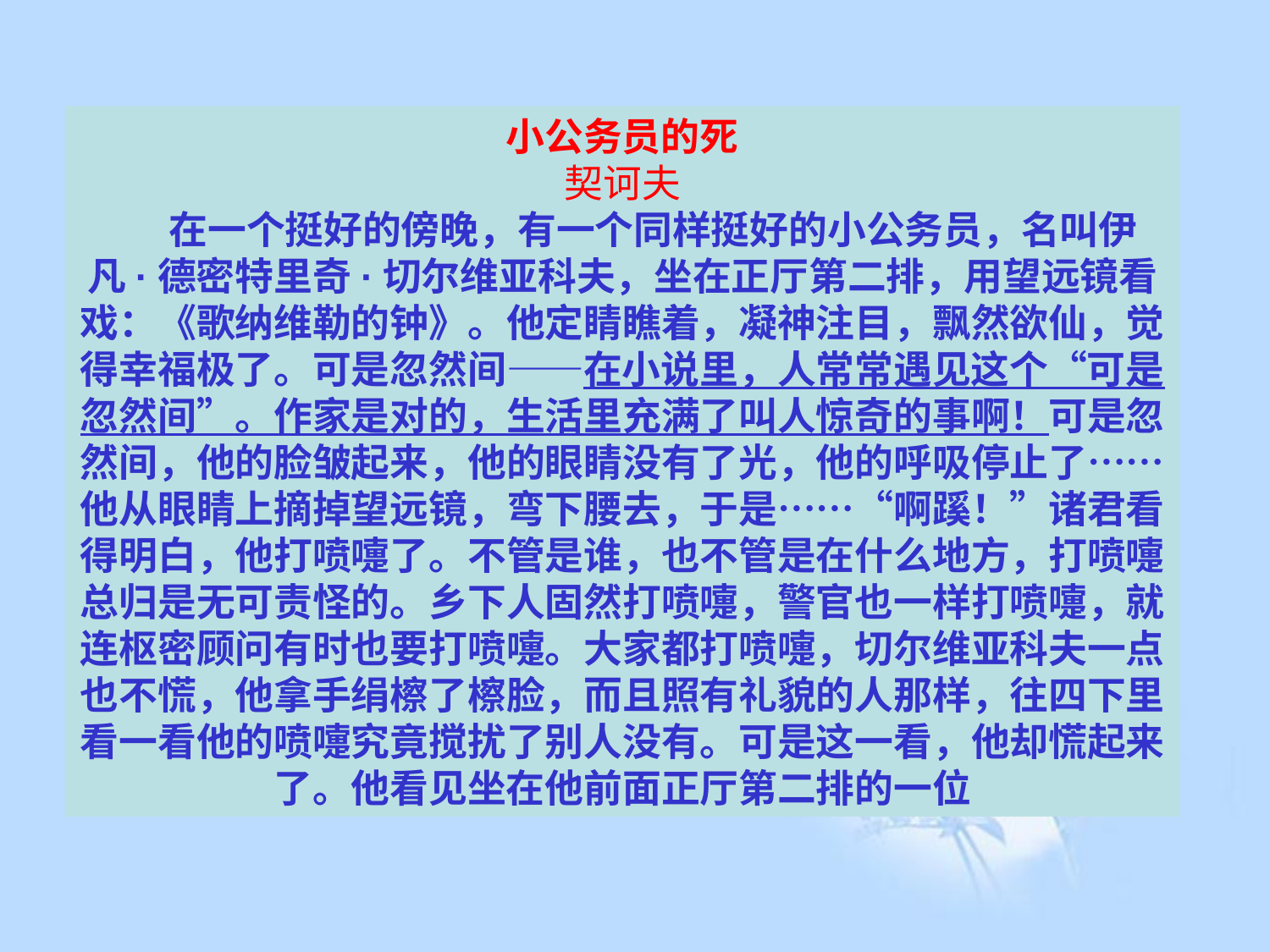

小公务员的死
契诃夫
      在一个挺好的傍晚，有一个同样挺好的小公务员，名叫伊凡·德密特里奇·切尔维亚科夫，坐在正厅第二排，用望远镜看戏：《歌纳维勒的钟》。他定睛瞧着，凝神注目，飘然欲仙，觉得幸福极了。可是忽然间——在小说里，人常常遇见这个“可是忽然间”。作家是对的，生活里充满了叫人惊奇的事啊！可是忽然间，他的脸皱起来，他的眼睛没有了光，他的呼吸停止了……他从眼睛上摘掉望远镜，弯下腰去，于是……“啊蹊！”诸君看得明白，他打喷嚏了。不管是谁，也不管是在什么地方，打喷嚏总归是无可责怪的。乡下人固然打喷嚏，警官也一样打喷嚏，就连枢密顾问有时也要打喷嚏。大家都打喷嚏，切尔维亚科夫一点也不慌，他拿手绢檫了檫脸，而且照有礼貌的人那样，往四下里看一看他的喷嚏究竟搅扰了别人没有。可是这一看，他却慌起来了。他看见坐在他前面正厅第二排的一位